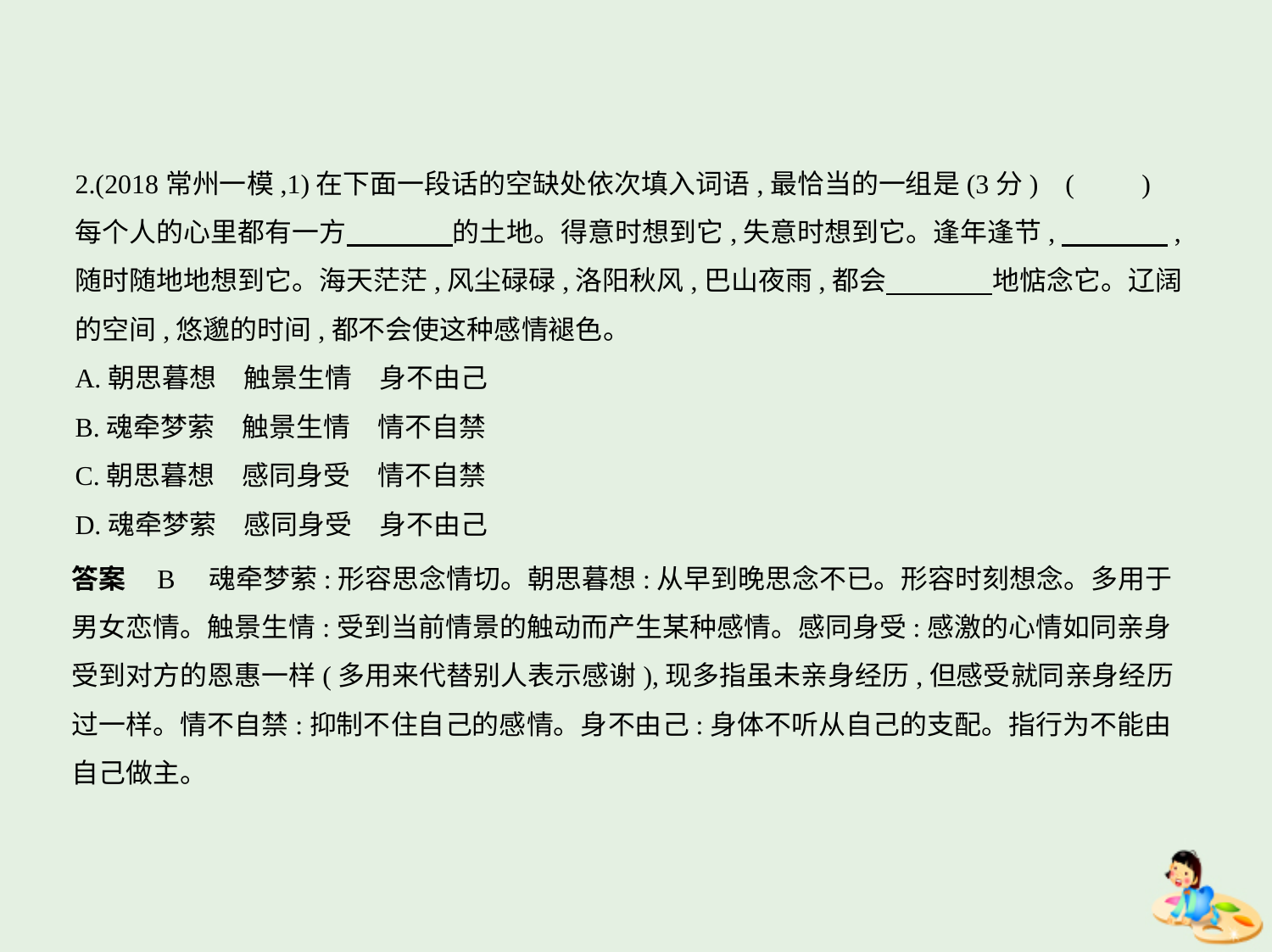

2.(2018常州一模,1)在下面一段话的空缺处依次填入词语,最恰当的一组是(3分) (　　)
每个人的心里都有一方　　　    的土地。得意时想到它,失意时想到它。逢年逢节,　　　    ,
随时随地地想到它。海天茫茫,风尘碌碌,洛阳秋风,巴山夜雨,都会　　　    地惦念它。辽阔
的空间,悠邈的时间,都不会使这种感情褪色。
A.朝思暮想　触景生情　身不由己
B.魂牵梦萦　触景生情　情不自禁
C.朝思暮想　感同身受　情不自禁
D.魂牵梦萦　感同身受　身不由己
答案    B　魂牵梦萦:形容思念情切。朝思暮想:从早到晚思念不已。形容时刻想念。多用于
男女恋情。触景生情:受到当前情景的触动而产生某种感情。感同身受:感激的心情如同亲身
受到对方的恩惠一样(多用来代替别人表示感谢),现多指虽未亲身经历,但感受就同亲身经历
过一样。情不自禁:抑制不住自己的感情。身不由己:身体不听从自己的支配。指行为不能由
自己做主。